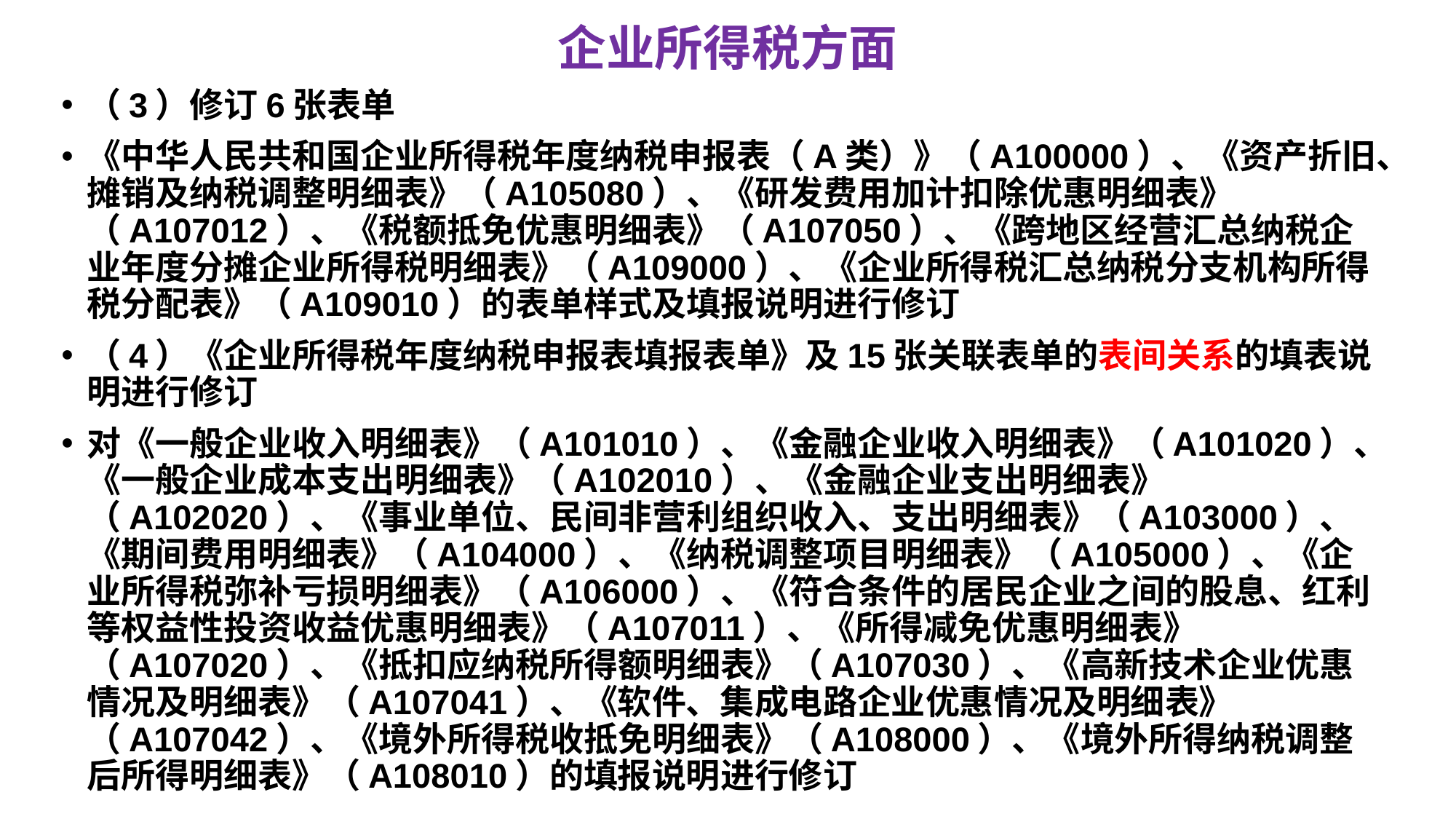

# 企业所得税方面
（3）修订6张表单
《中华人民共和国企业所得税年度纳税申报表（A类）》（A100000）、《资产折旧、摊销及纳税调整明细表》（A105080）、《研发费用加计扣除优惠明细表》（A107012）、《税额抵免优惠明细表》（A107050）、《跨地区经营汇总纳税企业年度分摊企业所得税明细表》（A109000）、《企业所得税汇总纳税分支机构所得税分配表》（A109010）的表单样式及填报说明进行修订
（4）《企业所得税年度纳税申报表填报表单》及15张关联表单的表间关系的填表说明进行修订
对《一般企业收入明细表》（A101010）、《金融企业收入明细表》（A101020）、《一般企业成本支出明细表》（A102010）、《金融企业支出明细表》（A102020）、《事业单位、民间非营利组织收入、支出明细表》（A103000）、《期间费用明细表》（A104000）、《纳税调整项目明细表》（A105000）、《企业所得税弥补亏损明细表》（A106000）、《符合条件的居民企业之间的股息、红利等权益性投资收益优惠明细表》（A107011）、《所得减免优惠明细表》（A107020）、《抵扣应纳税所得额明细表》（A107030）、《高新技术企业优惠情况及明细表》（A107041）、《软件、集成电路企业优惠情况及明细表》（A107042）、《境外所得税收抵免明细表》（A108000）、《境外所得纳税调整后所得明细表》（A108010）的填报说明进行修订